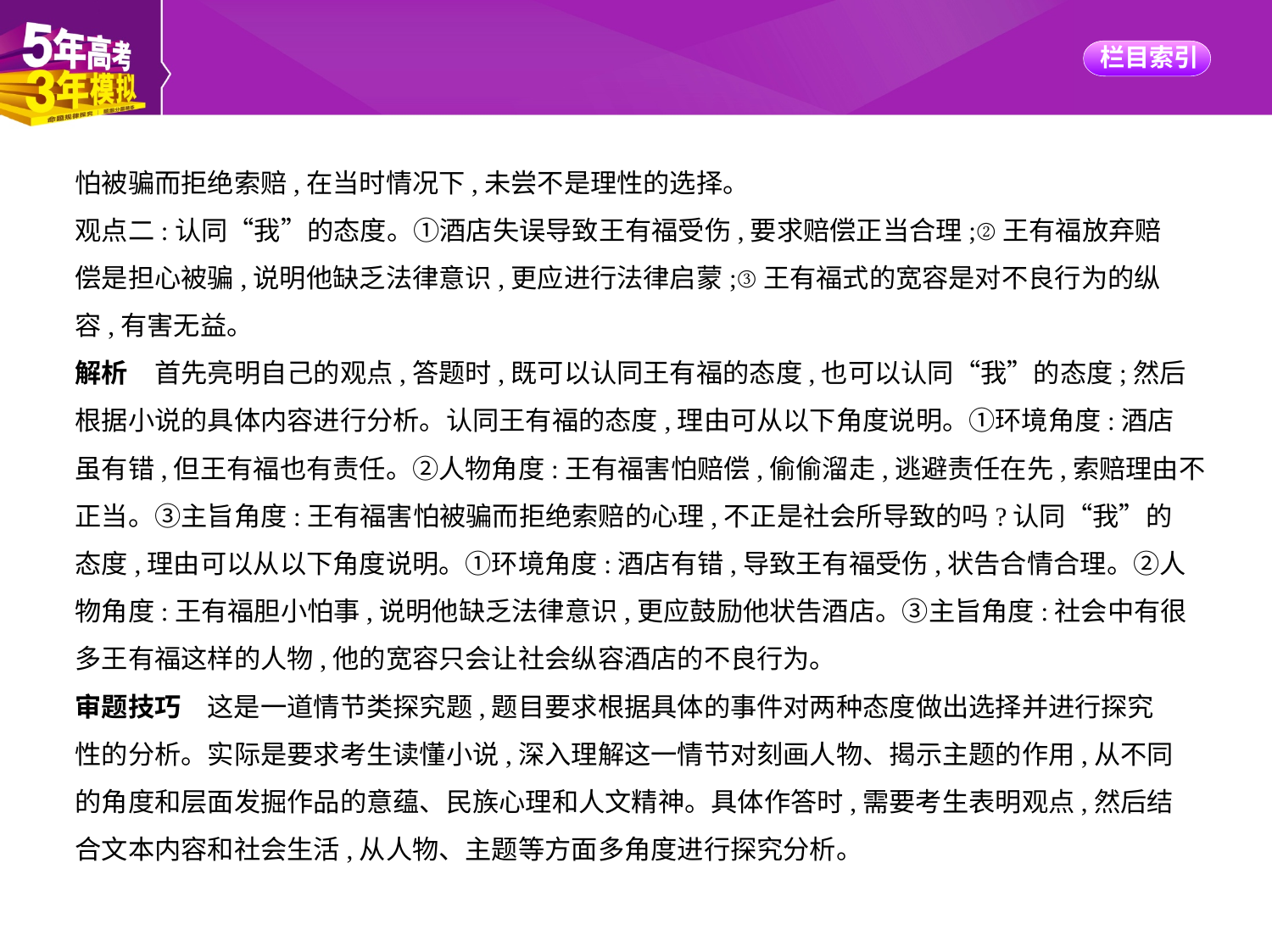

怕被骗而拒绝索赔,在当时情况下,未尝不是理性的选择。
观点二:认同“我”的态度。①酒店失误导致王有福受伤,要求赔偿正当合理;②王有福放弃赔
偿是担心被骗,说明他缺乏法律意识,更应进行法律启蒙;③王有福式的宽容是对不良行为的纵
容,有害无益。
解析　首先亮明自己的观点,答题时,既可以认同王有福的态度,也可以认同“我”的态度;然后
根据小说的具体内容进行分析。认同王有福的态度,理由可从以下角度说明。①环境角度:酒店
虽有错,但王有福也有责任。②人物角度:王有福害怕赔偿,偷偷溜走,逃避责任在先,索赔理由不
正当。③主旨角度:王有福害怕被骗而拒绝索赔的心理,不正是社会所导致的吗?认同“我”的
态度,理由可以从以下角度说明。①环境角度:酒店有错,导致王有福受伤,状告合情合理。②人
物角度:王有福胆小怕事,说明他缺乏法律意识,更应鼓励他状告酒店。③主旨角度:社会中有很
多王有福这样的人物,他的宽容只会让社会纵容酒店的不良行为。
审题技巧　这是一道情节类探究题,题目要求根据具体的事件对两种态度做出选择并进行探究
性的分析。实际是要求考生读懂小说,深入理解这一情节对刻画人物、揭示主题的作用,从不同
的角度和层面发掘作品的意蕴、民族心理和人文精神。具体作答时,需要考生表明观点,然后结
合文本内容和社会生活,从人物、主题等方面多角度进行探究分析。